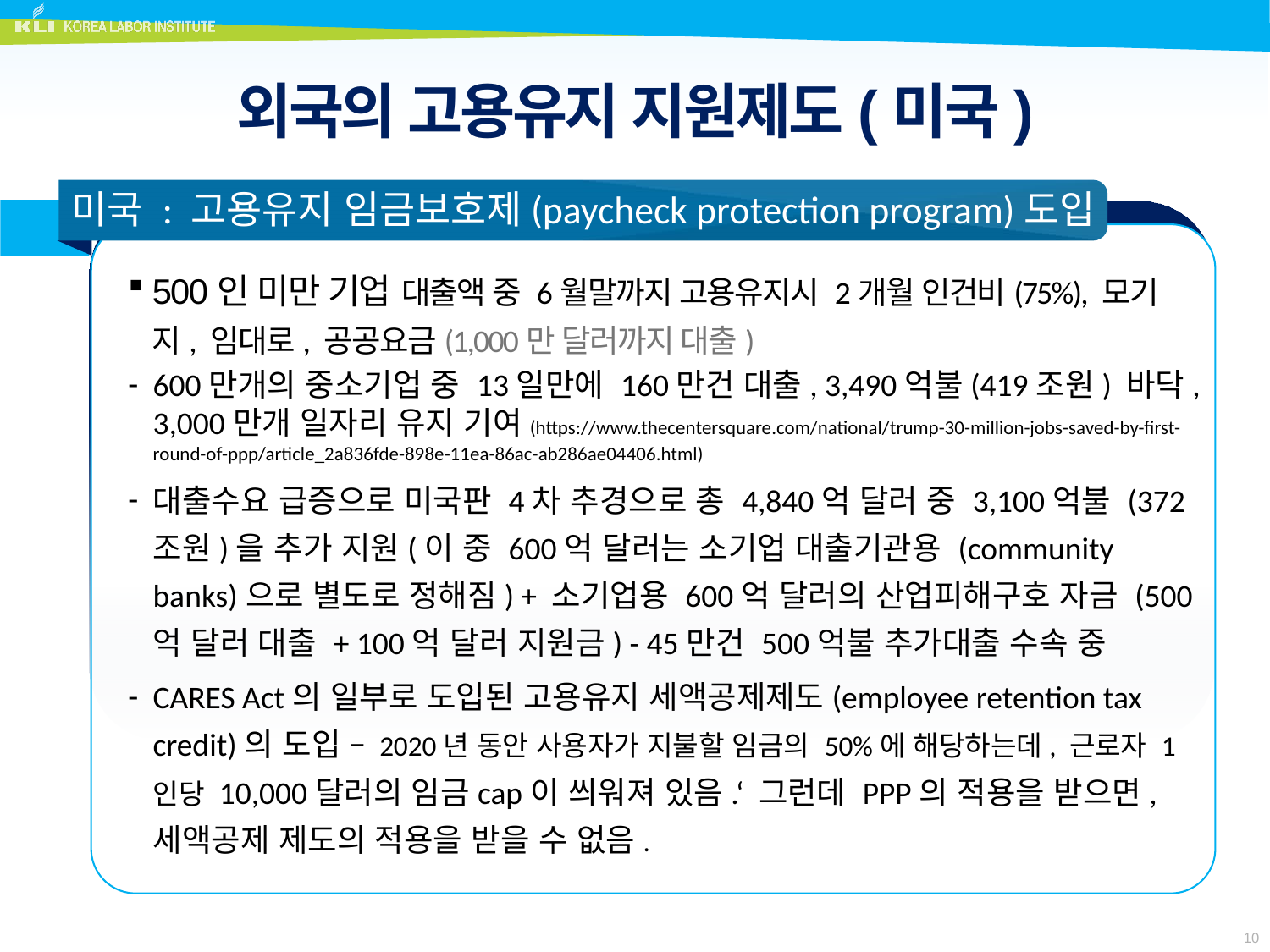

# 외국의 고용유지 지원제도(미국)
미국 : 고용유지 임금보호제(paycheck protection program)도입

500인 미만 기업 대출액 중 6월말까지 고용유지시 2개월 인건비(75%), 모기지, 임대로, 공공요금(1,000만 달러까지 대출)
600만개의 중소기업 중 13일만에 160만건 대출, 3,490억불(419조원) 바닥, 3,000만개 일자리 유지 기여(https://www.thecentersquare.com/national/trump-30-million-jobs-saved-by-first-round-of-ppp/article_2a836fde-898e-11ea-86ac-ab286ae04406.html)
대출수요 급증으로 미국판 4차 추경으로 총 4,840억 달러 중 3,100억불 (372조원)을 추가 지원(이 중 600억 달러는 소기업 대출기관용 (community  banks)으로 별도로 정해짐) + 소기업용 600억 달러의 산업피해구호 자금 (500억 달러 대출 + 100억 달러 지원금) - 45만건 500억불 추가대출 수속 중
CARES Act의 일부로 도입된 고용유지 세액공제제도(employee retention tax credit)의 도입 – 2020년 동안 사용자가 지불할 임금의 50%에 해당하는데, 근로자 1인당 10,000달러의 임금cap이 씌워져 있음.‘ 그런데 PPP의 적용을 받으면, 세액공제 제도의 적용을 받을 수 없음.

10